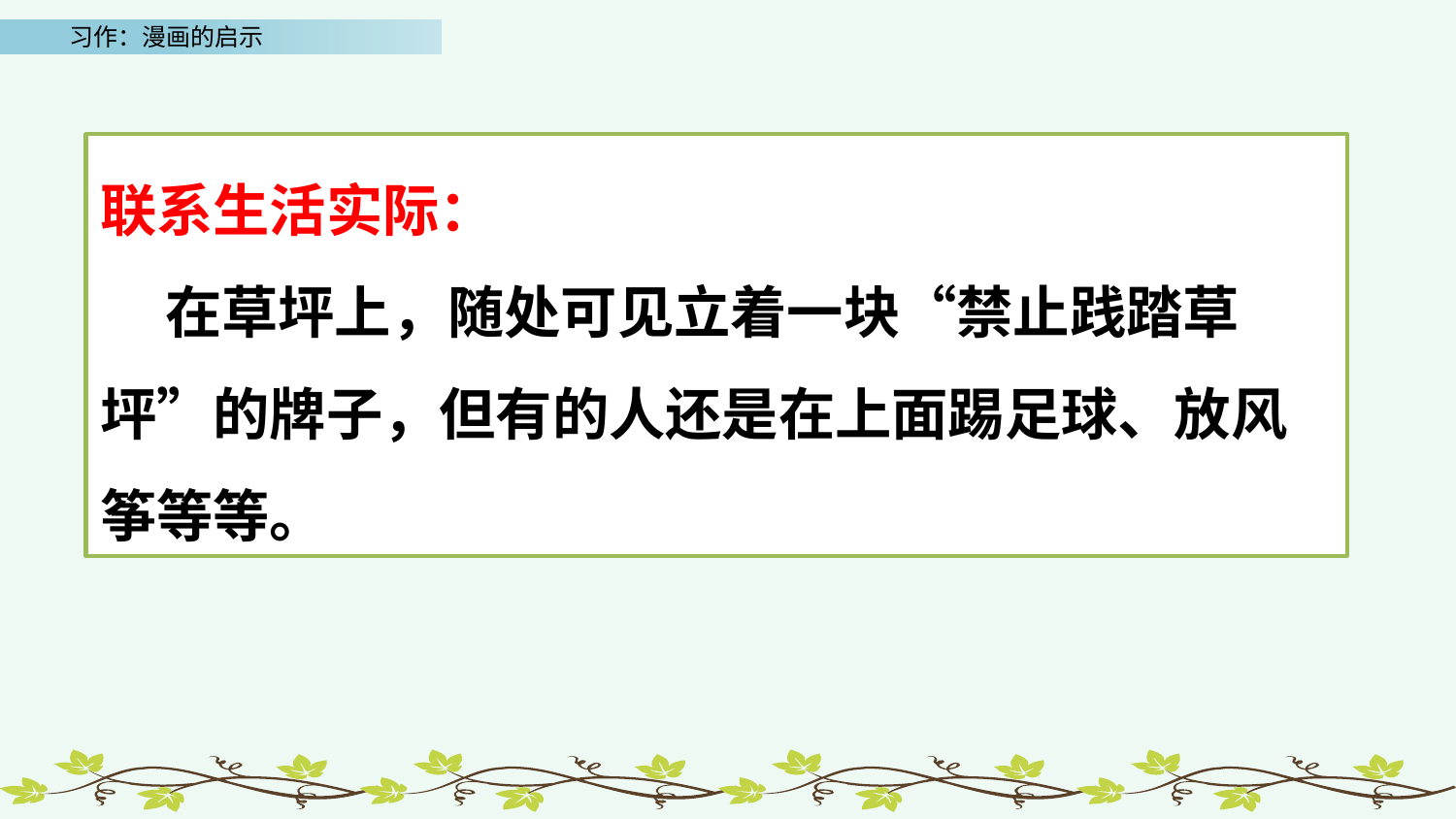

联系生活实际：
    在草坪上，随处可见立着一块“禁止践踏草坪”的牌子，但有的人还是在上面踢足球、放风筝等等。